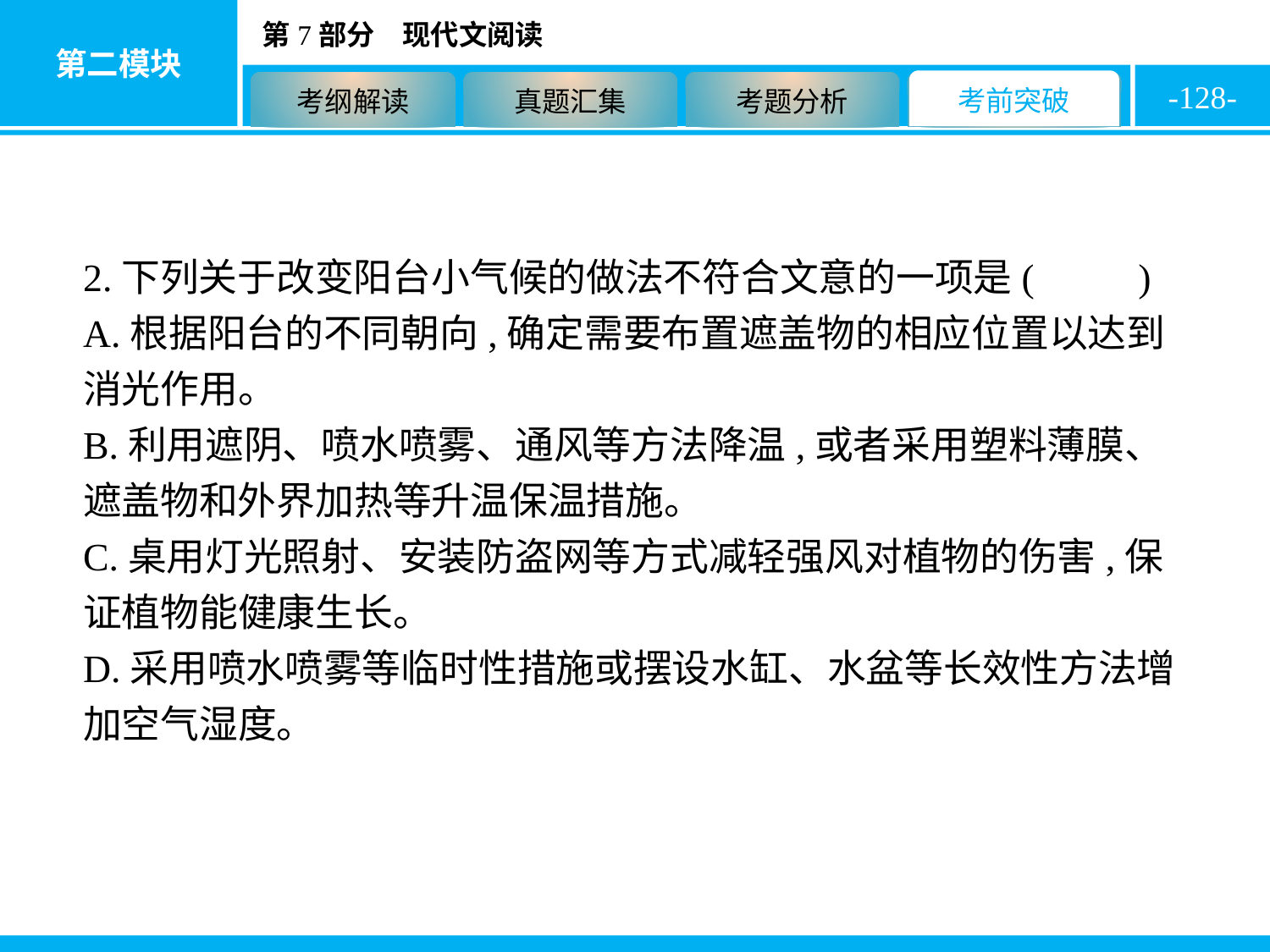

-128-
2.下列关于改变阳台小气候的做法不符合文意的一项是(    C    )
A.根据阳台的不同朝向,确定需要布置遮盖物的相应位置以达到消光作用。
B.利用遮阴、喷水喷雾、通风等方法降温,或者采用塑料薄膜、遮盖物和外界加热等升温保温措施。
C.桌用灯光照射、安装防盗网等方式减轻强风对植物的伤害,保证植物能健康生长。
D.采用喷水喷雾等临时性措施或摆设水缸、水盆等长效性方法增加空气湿度。